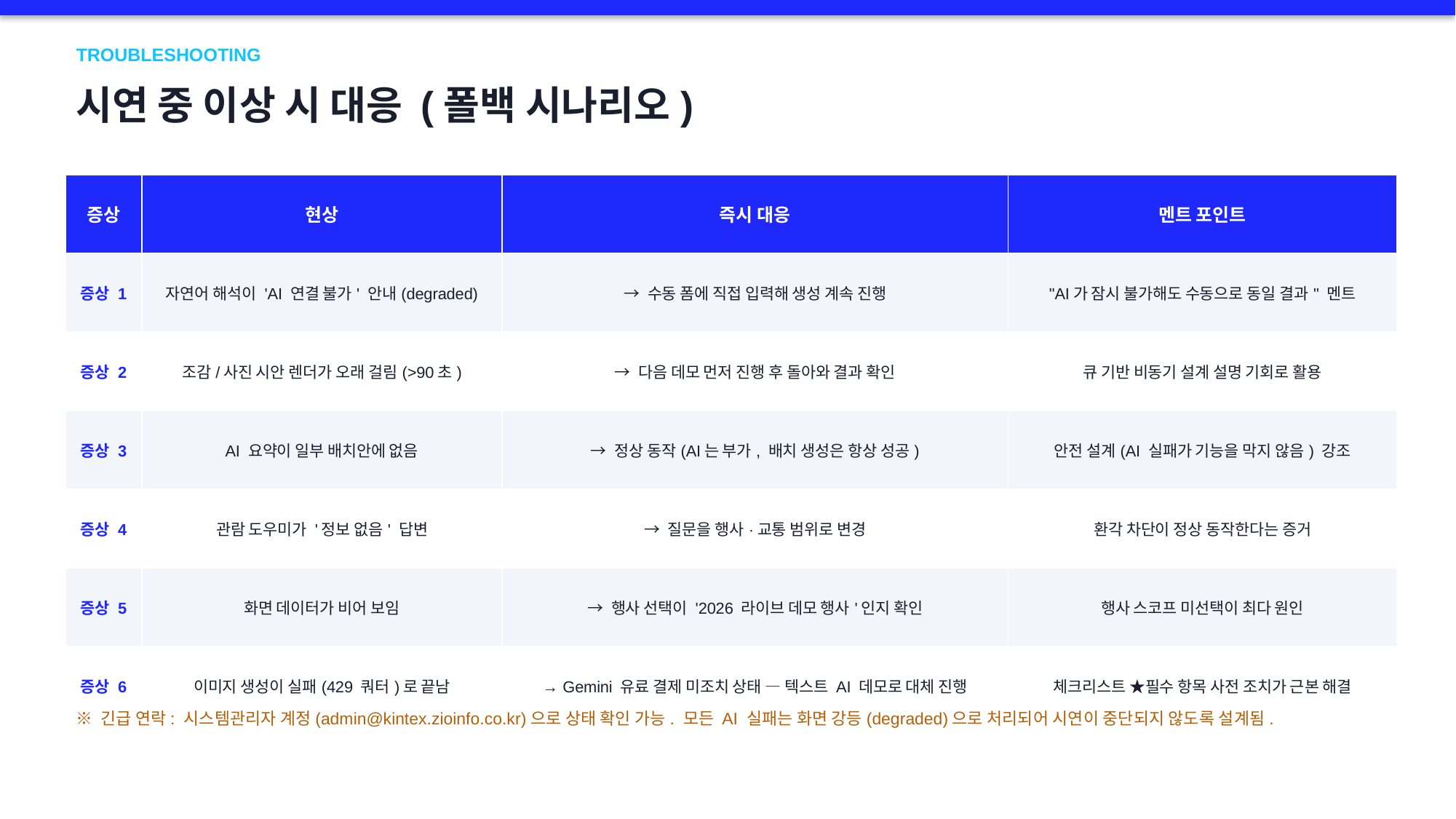

TROUBLESHOOTING
시연 중 이상 시 대응 (폴백 시나리오)
| 증상 | 현상 | 즉시 대응 | 멘트 포인트 |
| --- | --- | --- | --- |
| 증상 1 | 자연어 해석이 'AI 연결 불가' 안내(degraded) | → 수동 폼에 직접 입력해 생성 계속 진행 | "AI가 잠시 불가해도 수동으로 동일 결과" 멘트 |
| 증상 2 | 조감/사진 시안 렌더가 오래 걸림(>90초) | → 다음 데모 먼저 진행 후 돌아와 결과 확인 | 큐 기반 비동기 설계 설명 기회로 활용 |
| 증상 3 | AI 요약이 일부 배치안에 없음 | → 정상 동작(AI는 부가, 배치 생성은 항상 성공) | 안전 설계(AI 실패가 기능을 막지 않음) 강조 |
| 증상 4 | 관람 도우미가 '정보 없음' 답변 | → 질문을 행사·교통 범위로 변경 | 환각 차단이 정상 동작한다는 증거 |
| 증상 5 | 화면 데이터가 비어 보임 | → 행사 선택이 '2026 라이브 데모 행사'인지 확인 | 행사 스코프 미선택이 최다 원인 |
| 증상 6 | 이미지 생성이 실패(429 쿼터)로 끝남 | → Gemini 유료 결제 미조치 상태 — 텍스트 AI 데모로 대체 진행 | 체크리스트 ★필수 항목 사전 조치가 근본 해결 |
※ 긴급 연락: 시스템관리자 계정(admin@kintex.zioinfo.co.kr)으로 상태 확인 가능. 모든 AI 실패는 화면 강등(degraded)으로 처리되어 시연이 중단되지 않도록 설계됨.